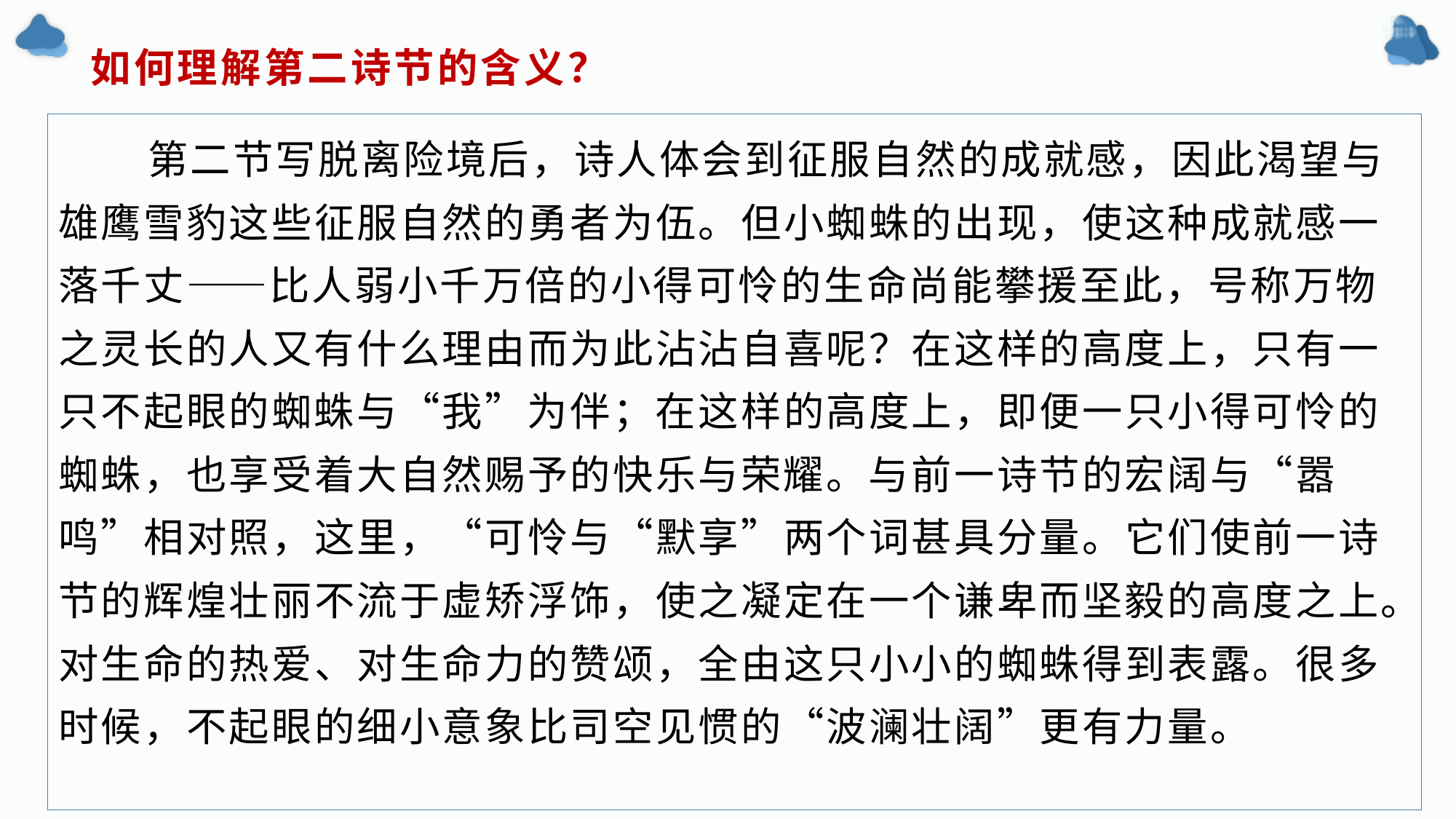

# 如何理解第二诗节的含义？
       第二节写脱离险境后，诗人体会到征服自然的成就感，因此渴望与雄鹰雪豹这些征服自然的勇者为伍。但小蜘蛛的出现，使这种成就感一落千丈——比人弱小千万倍的小得可怜的生命尚能攀援至此，号称万物之灵长的人又有什么理由而为此沾沾自喜呢？在这样的高度上，只有一只不起眼的蜘蛛与“我”为伴；在这样的高度上，即便一只小得可怜的蜘蛛，也享受着大自然赐予的快乐与荣耀。与前一诗节的宏阔与“嚣鸣”相对照，这里，“可怜与“默享”两个词甚具分量。它们使前一诗节的辉煌壮丽不流于虚矫浮饰，使之凝定在一个谦卑而坚毅的高度之上。对生命的热爱、对生命力的赞颂，全由这只小小的蜘蛛得到表露。很多时候，不起眼的细小意象比司空见惯的“波澜壮阔”更有力量。